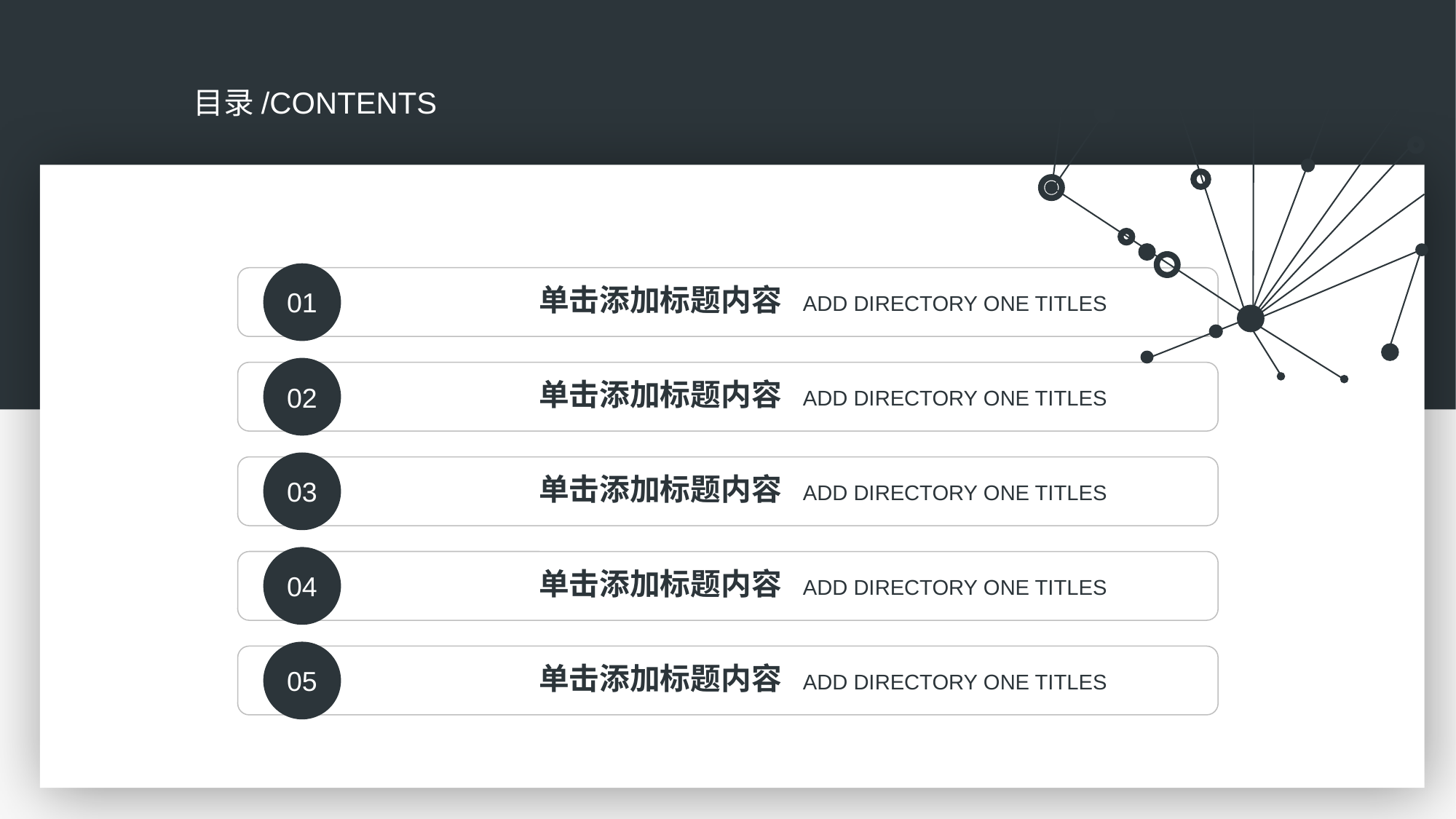

目录/CONTENTS

01

单击添加标题内容  ADD DIRECTORY ONE TITLES

02

单击添加标题内容  ADD DIRECTORY ONE TITLES

03

单击添加标题内容  ADD DIRECTORY ONE TITLES
04

单击添加标题内容  ADD DIRECTORY ONE TITLES
05

单击添加标题内容  ADD DIRECTORY ONE TITLES